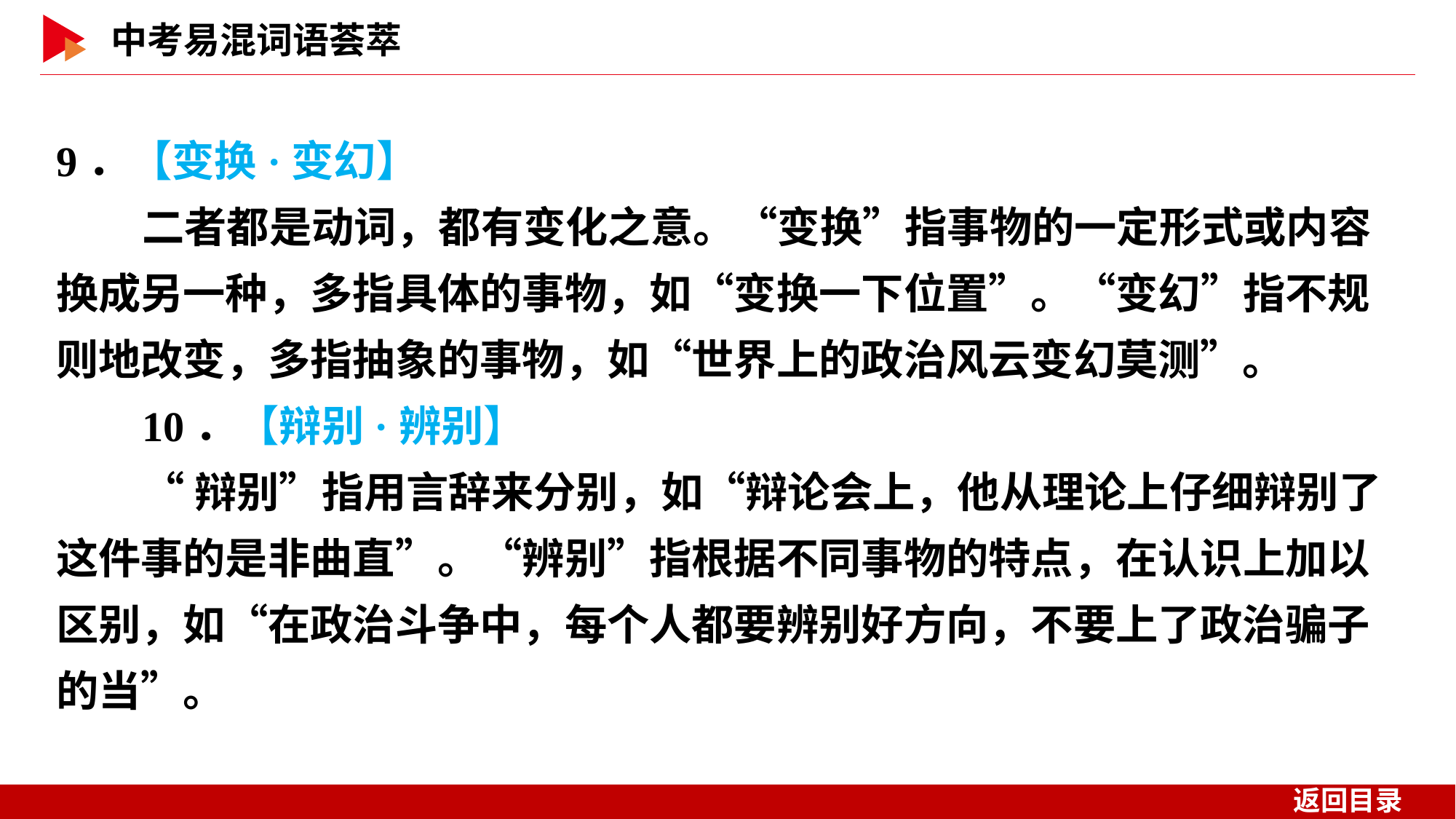

9．【变换·变幻】
二者都是动词，都有变化之意。“变换”指事物的一定形式或内容换成另一种，多指具体的事物，如“变换一下位置”。“变幻”指不规则地改变，多指抽象的事物，如“世界上的政治风云变幻莫测”。
10．【辩别·辨别】
“辩别”指用言辞来分别，如“辩论会上，他从理论上仔细辩别了这件事的是非曲直”。“辨别”指根据不同事物的特点，在认识上加以区别，如“在政治斗争中，每个人都要辨别好方向，不要上了政治骗子的当”。